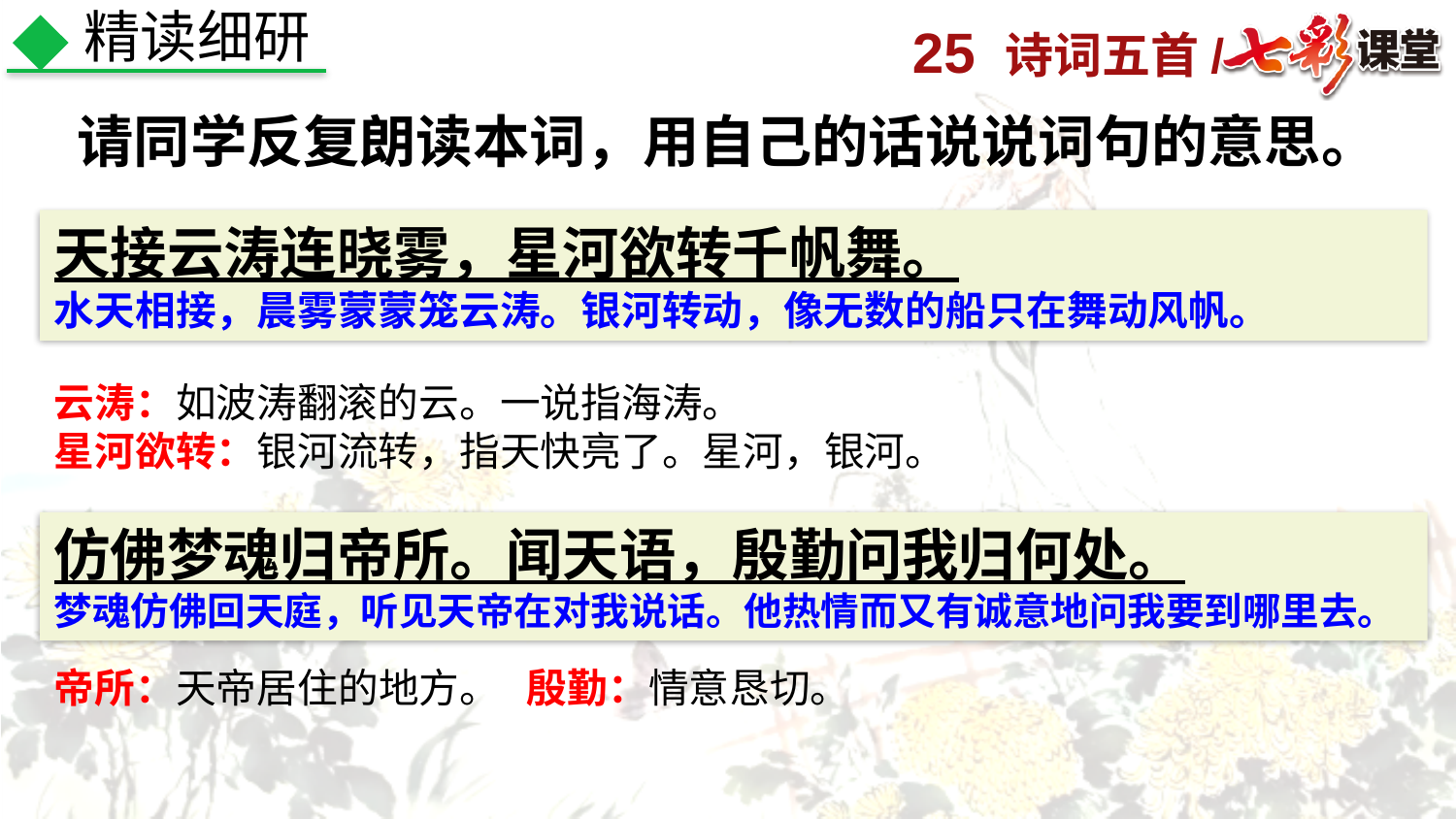

精读细研

请同学反复朗读本词，用自己的话说说词句的意思。
天接云涛连晓雾，星河欲转千帆舞。
水天相接，晨雾蒙蒙笼云涛。银河转动，像无数的船只在舞动风帆。
云涛：如波涛翻滚的云。一说指海涛。
星河欲转：银河流转，指天快亮了。星河，银河。
仿佛梦魂归帝所。闻天语，殷勤问我归何处。
梦魂仿佛回天庭，听见天帝在对我说话。他热情而又有诚意地问我要到哪里去。
帝所：天帝居住的地方。   殷勤：情意恳切。